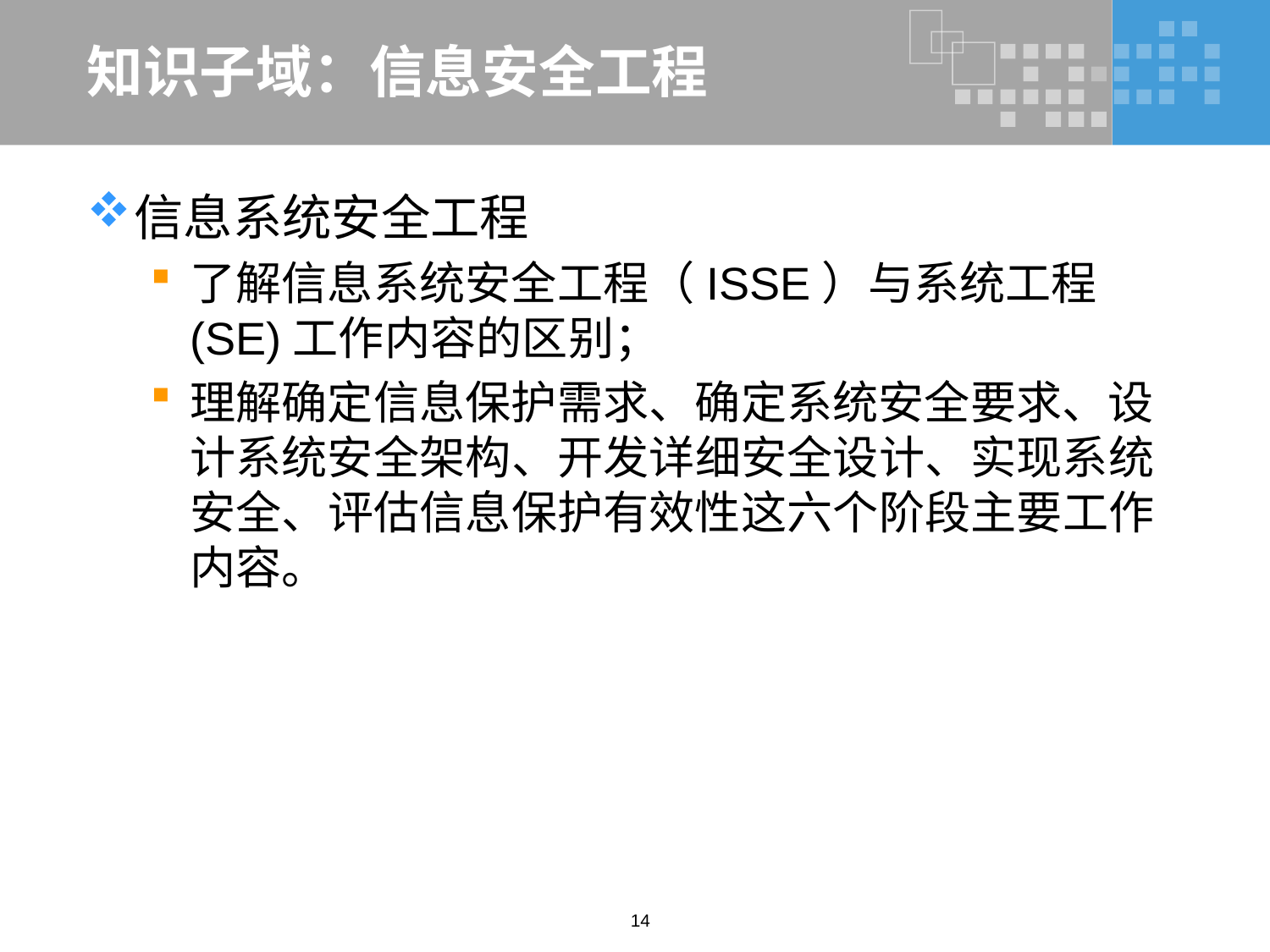

# 知识子域：信息安全工程
信息系统安全工程
了解信息系统安全工程（ISSE）与系统工程(SE)工作内容的区别；
理解确定信息保护需求、确定系统安全要求、设计系统安全架构、开发详细安全设计、实现系统安全、评估信息保护有效性这六个阶段主要工作内容。

14